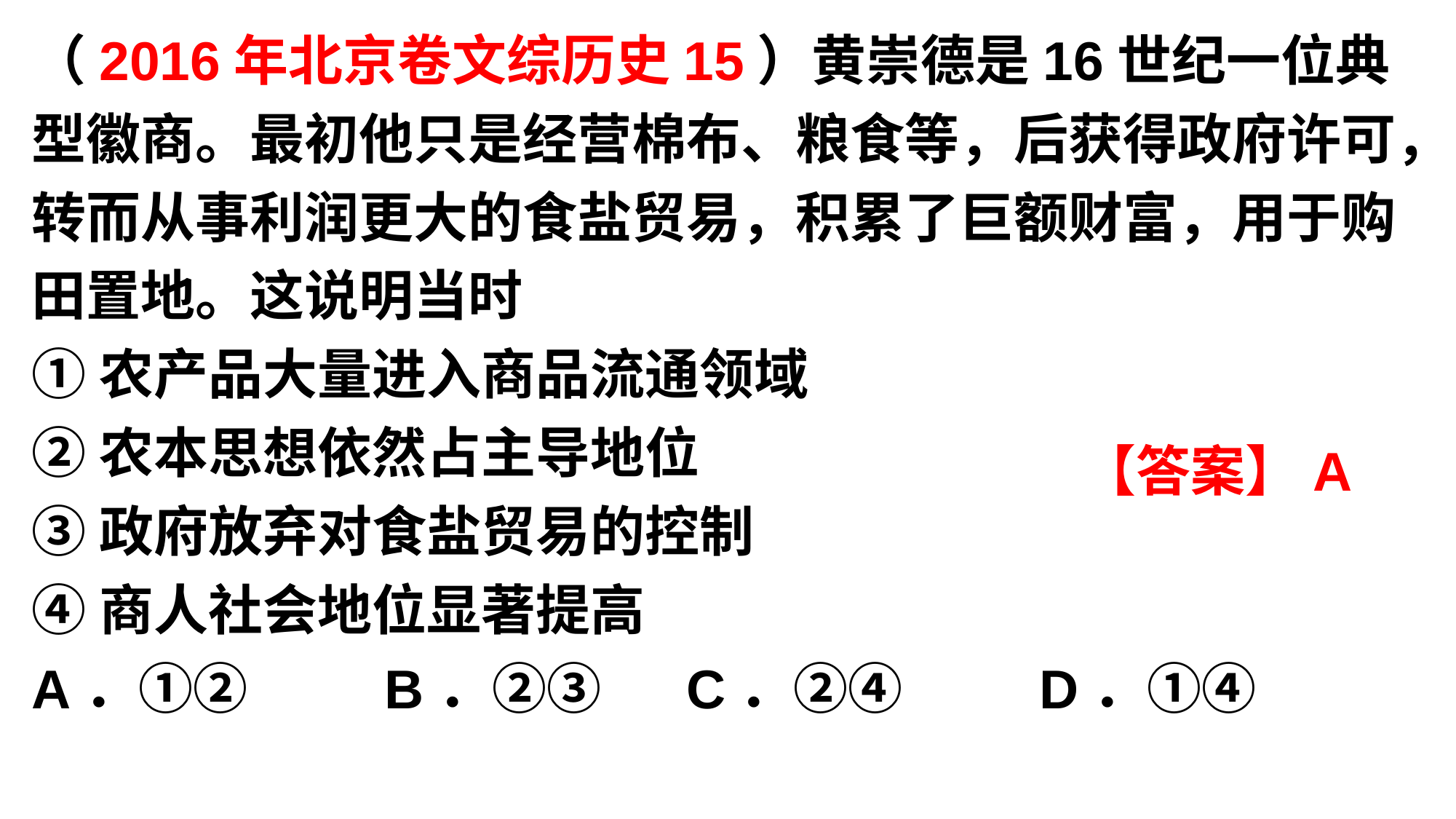

（2016年北京卷文综历史15）黄崇德是16世纪一位典型徽商。最初他只是经营棉布、粮食等，后获得政府许可，转而从事利润更大的食盐贸易，积累了巨额财富，用于购田置地。这说明当时
①农产品大量进入商品流通领域
②农本思想依然占主导地位
③政府放弃对食盐贸易的控制
④商人社会地位显著提高
A．①②          B．②③	C．②④          D．①④

【答案】A